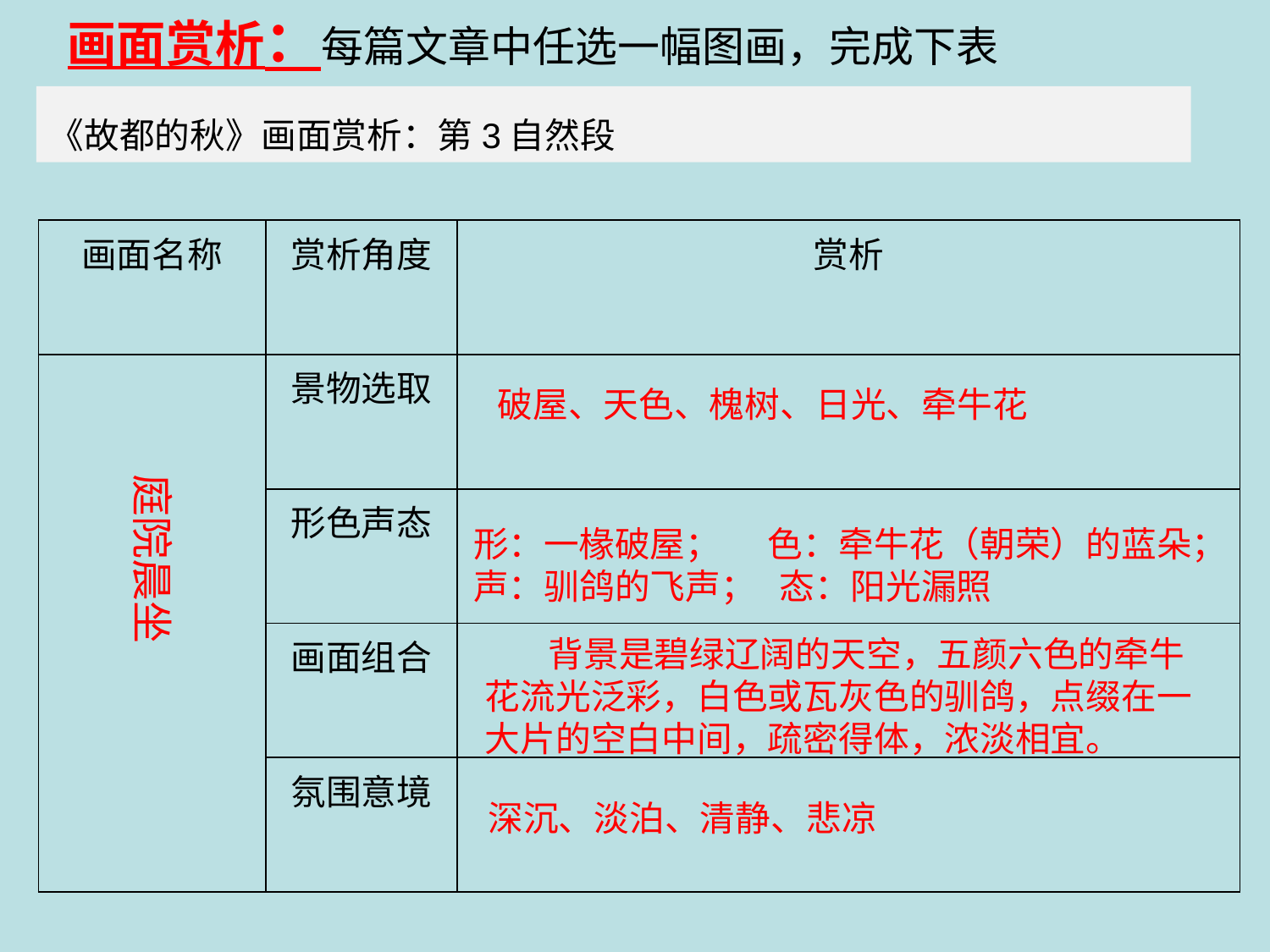

画面赏析：每篇文章中任选一幅图画，完成下表
《故都的秋》画面赏析：第3自然段
| 画面名称 | 赏析角度 | 赏析 |
| --- | --- | --- |
|  | 景物选取 |  |
|  | 形色声态 |  |
|  | 画面组合 |  |
|  | 氛围意境 |  |
破屋、天色、槐树、日光、牵牛花
庭院晨坐
形：一椽破屋；      色：牵牛花（朝荣）的蓝朵；
声：驯鸽的飞声；   态：阳光漏照
       背景是碧绿辽阔的天空，五颜六色的牵牛花流光泛彩，白色或瓦灰色的驯鸽，点缀在一大片的空白中间，疏密得体，浓淡相宜。
深沉、淡泊、清静、悲凉